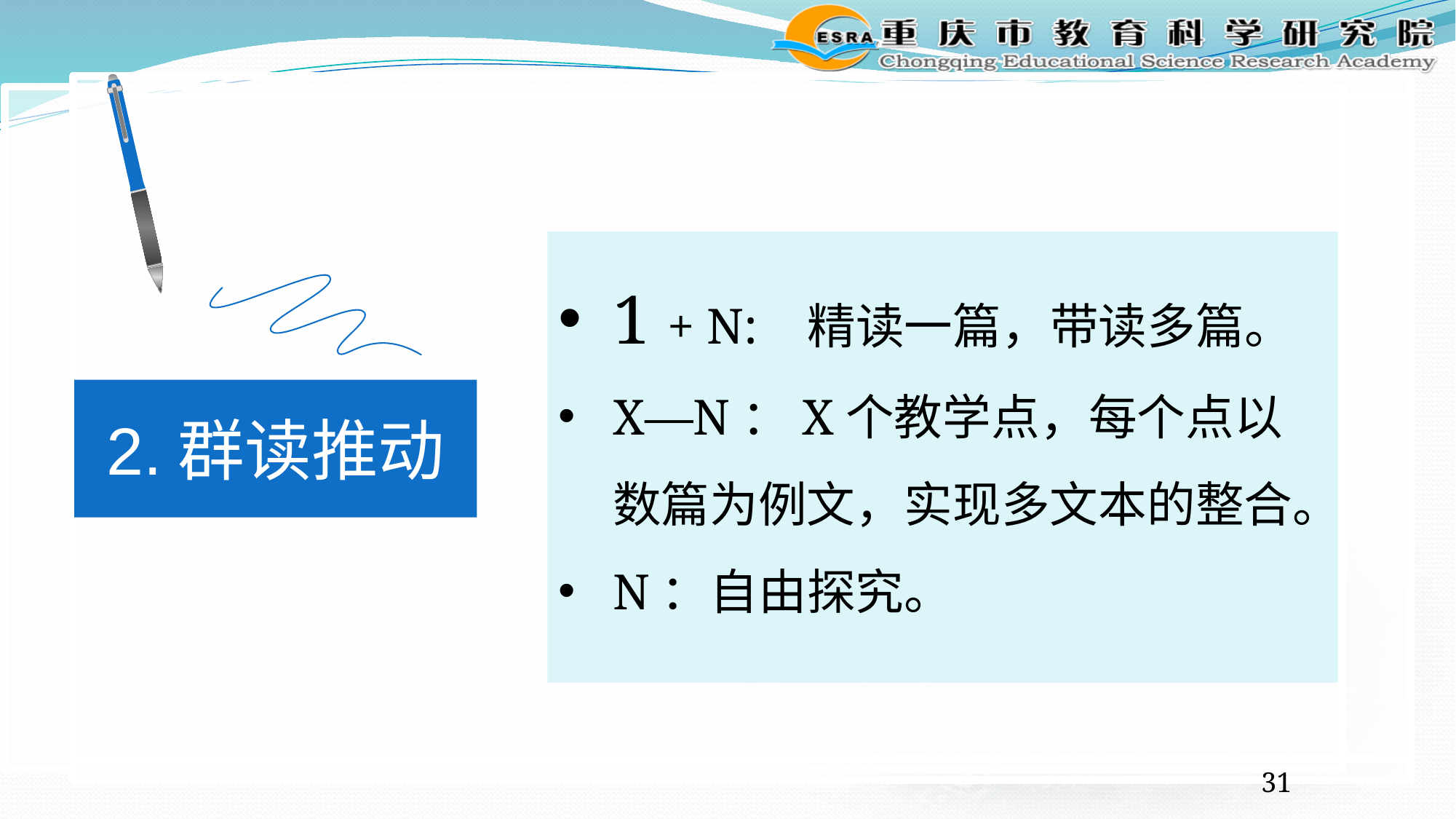

1 + N:   精读一篇，带读多篇。
X—N：X个教学点，每个点以数篇为例文，实现多文本的整合。
N：自由探究。

2.群读推动
31